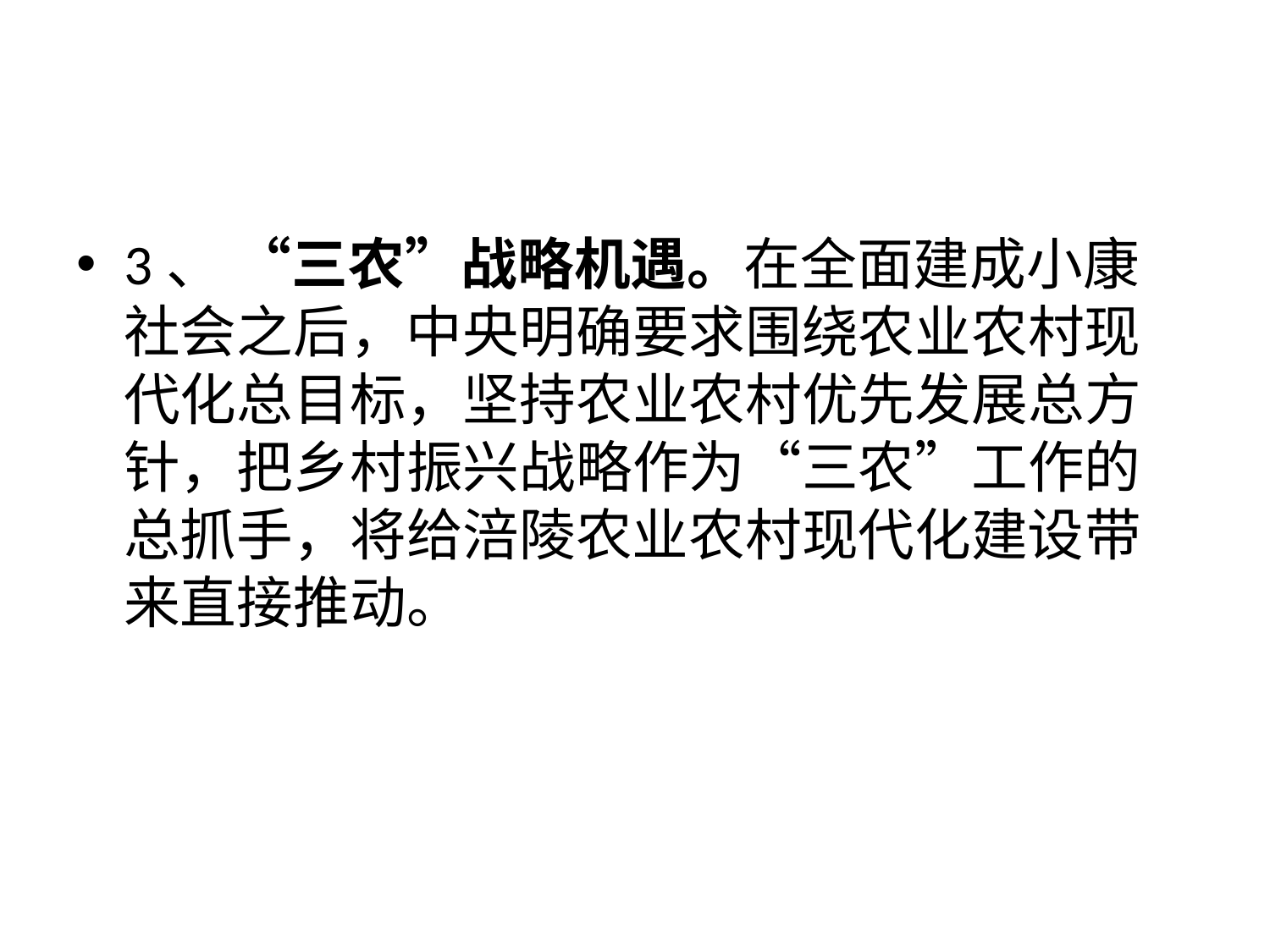

#
3、 “三农”战略机遇。在全面建成小康社会之后，中央明确要求围绕农业农村现代化总目标，坚持农业农村优先发展总方针，把乡村振兴战略作为“三农”工作的总抓手，将给涪陵农业农村现代化建设带来直接推动。